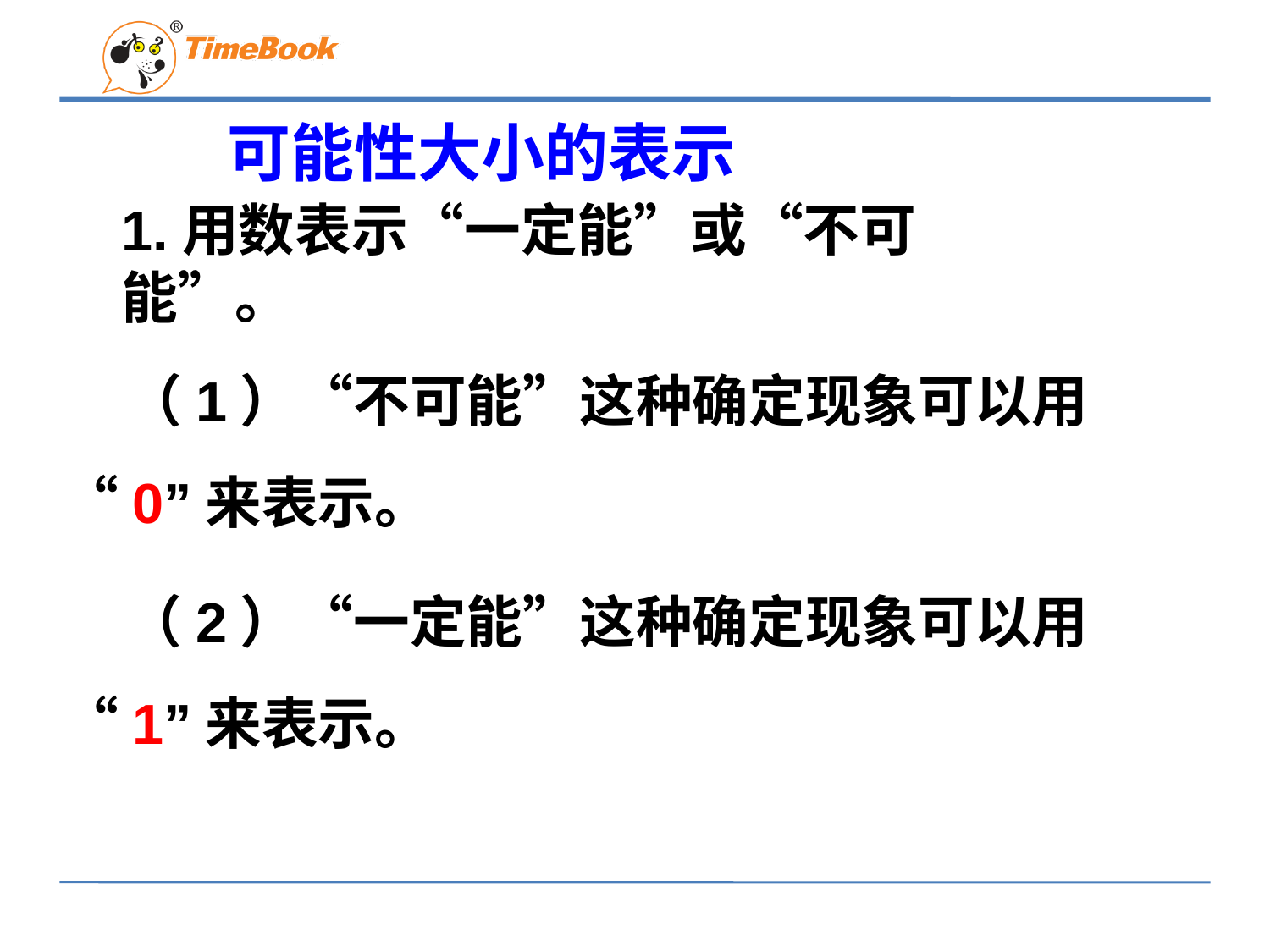

可能性大小的表示
1.用数表示“一定能”或“不可能”。
（1）“不可能”这种确定现象可以用“0”来表示。
（2）“一定能”这种确定现象可以用“1”来表示。